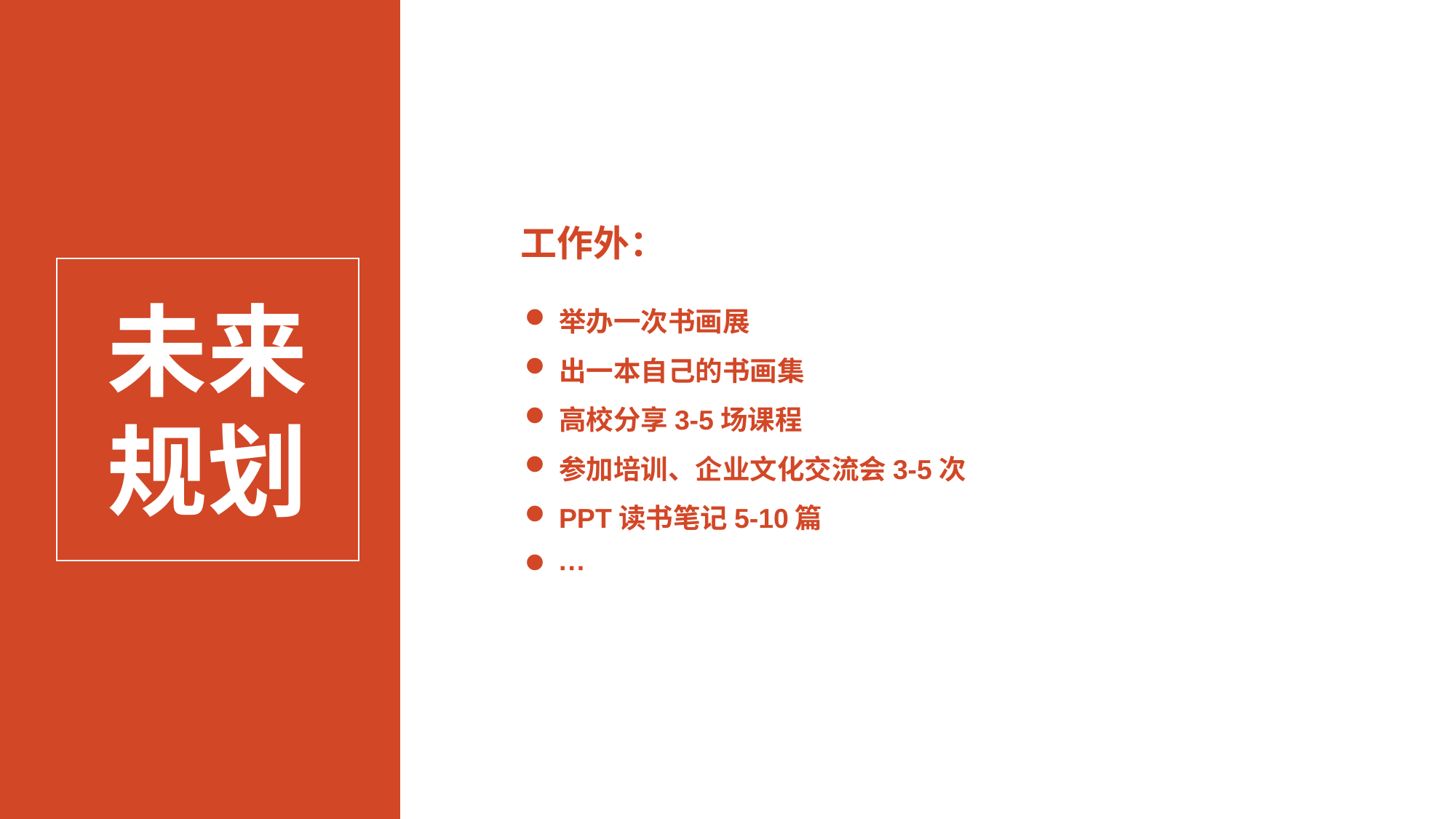

工作外：

未来
规划
举办一次书画展
出一本自己的书画集
高校分享3-5场课程
参加培训、企业文化交流会3-5次
PPT读书笔记5-10篇
···